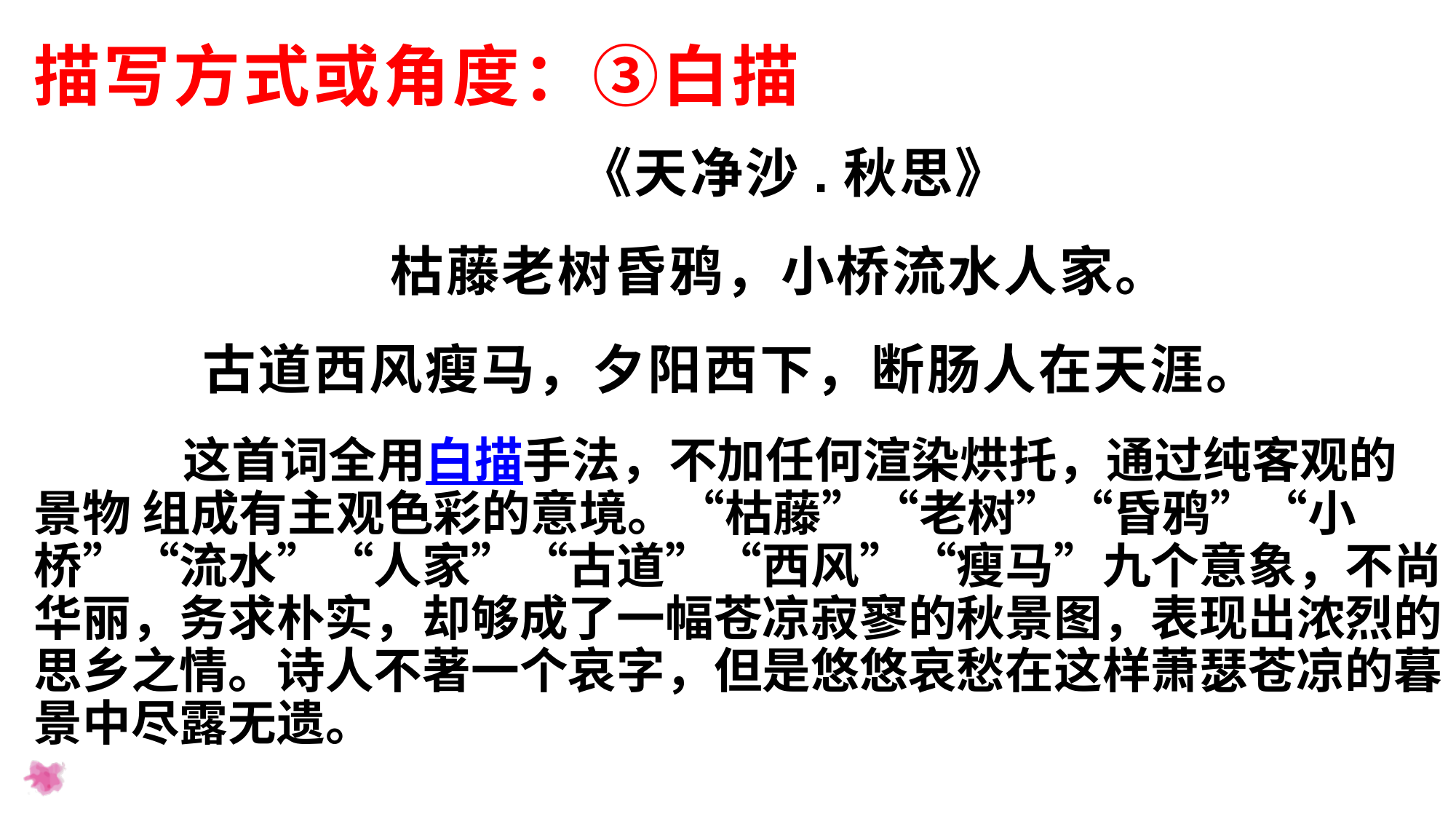

# 描写方式或角度：③白描
                                    《天净沙.秋思》
                       枯藤老树昏鸦，小桥流水人家。
          古道西风瘦马，夕阳西下，断肠人在天涯。
           这首词全用白描手法，不加任何渲染烘托，通过纯客观的景物 组成有主观色彩的意境。“枯藤”“老树”“昏鸦”“小桥”“流水”“人家”“古道”“西风”“瘦马”九个意象，不尚华丽，务求朴实，却够成了一幅苍凉寂寥的秋景图，表现出浓烈的思乡之情。诗人不著一个哀字，但是悠悠哀愁在这样萧瑟苍凉的暮景中尽露无遗。